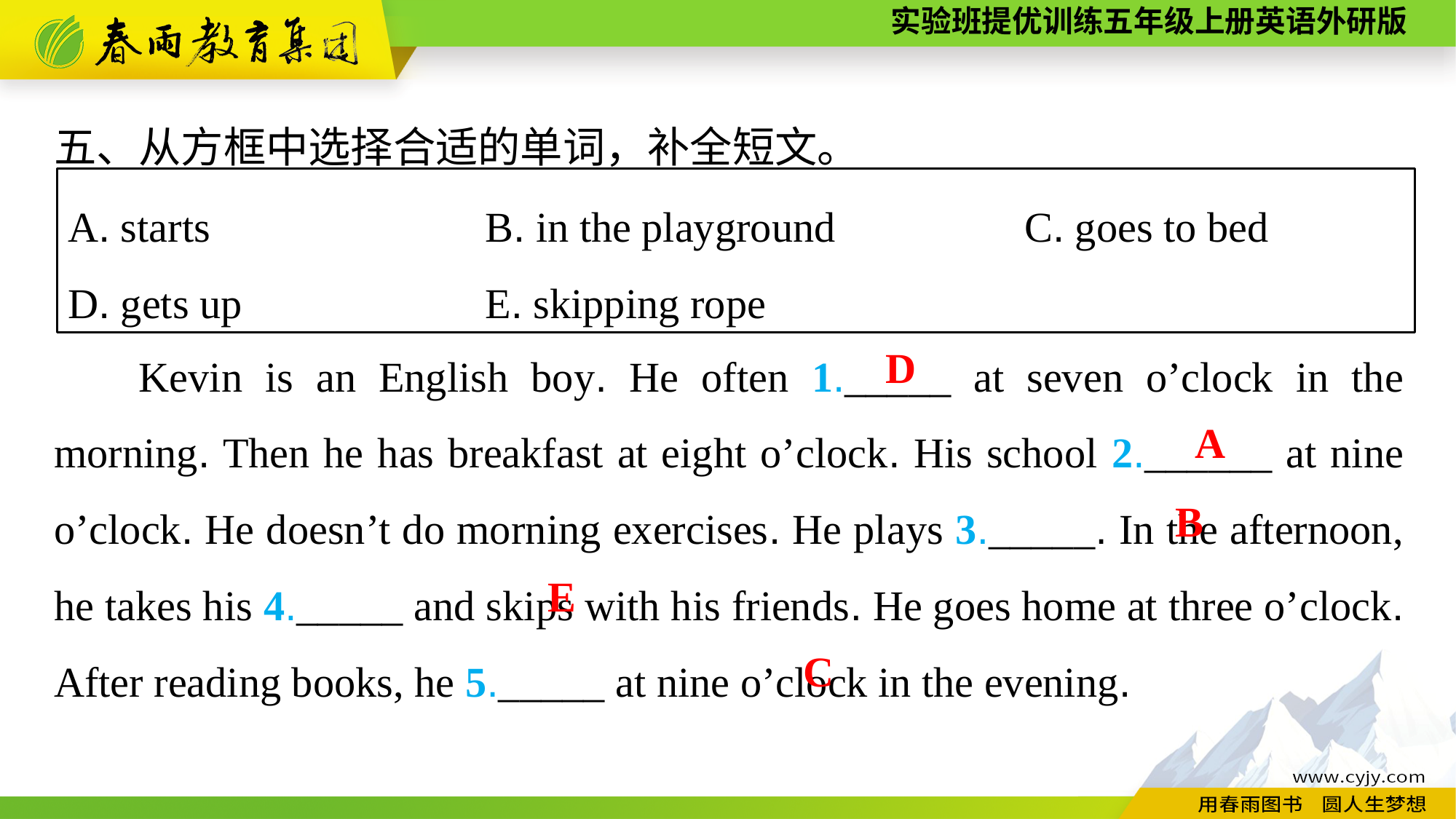

五、从方框中选择合适的单词，补全短文。

Kevin is an English boy. He often 1._____ at seven o’clock in the morning. Then he has breakfast at eight o’clock. His school 2.______ at nine o’clock. He doesn’t do morning exercises. He plays 3._____. In the afternoon, he takes his 4._____ and skips with his friends. He goes home at three o’clock. After reading books, he 5._____ at nine o’clock in the evening.
A. starts　	B. in the playground　	C. goes to bed
D. gets up　	E. skipping rope
D
A
B
E
C